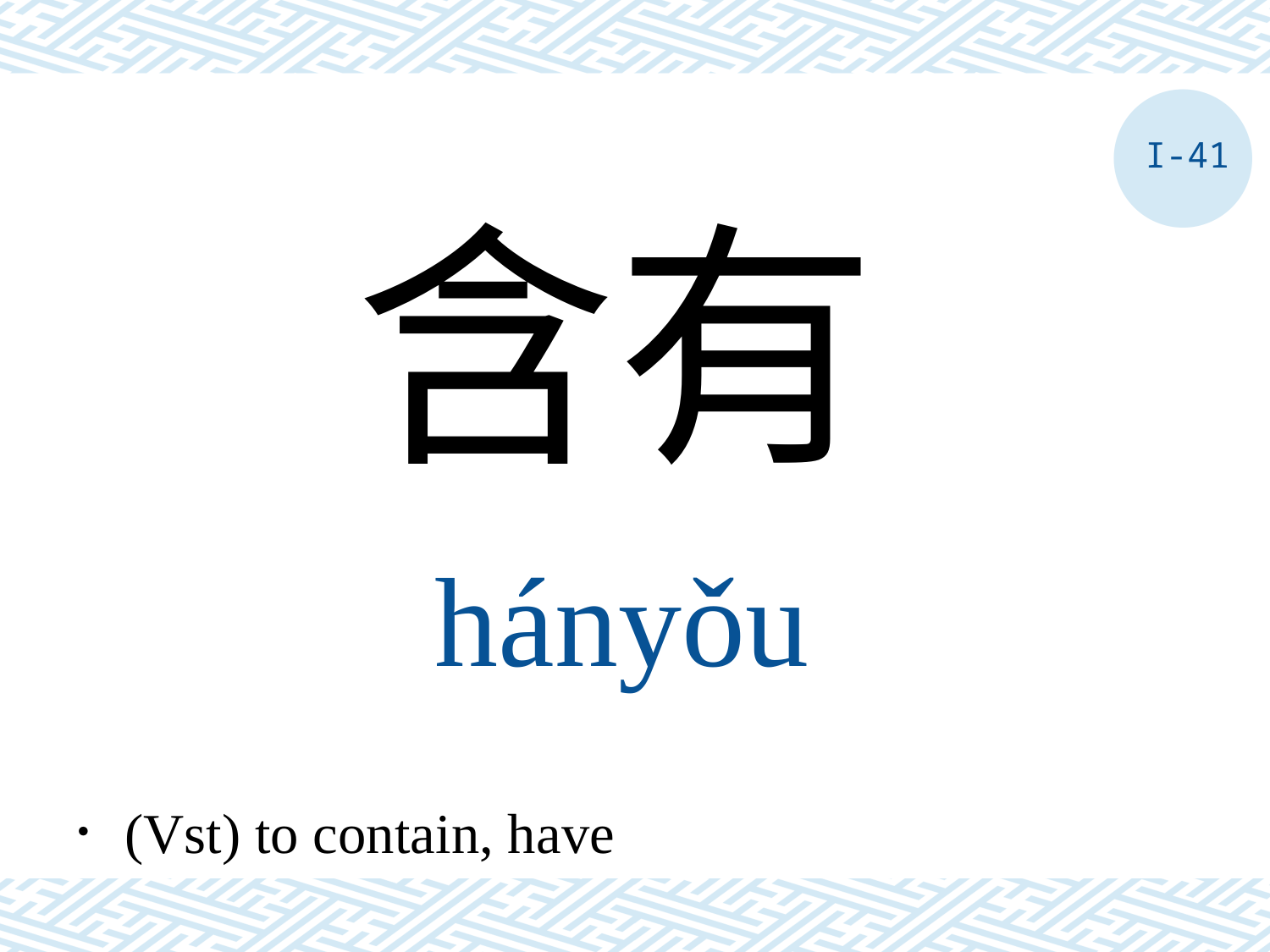

I-41

含有
hányǒu
．(Vst) to contain, have